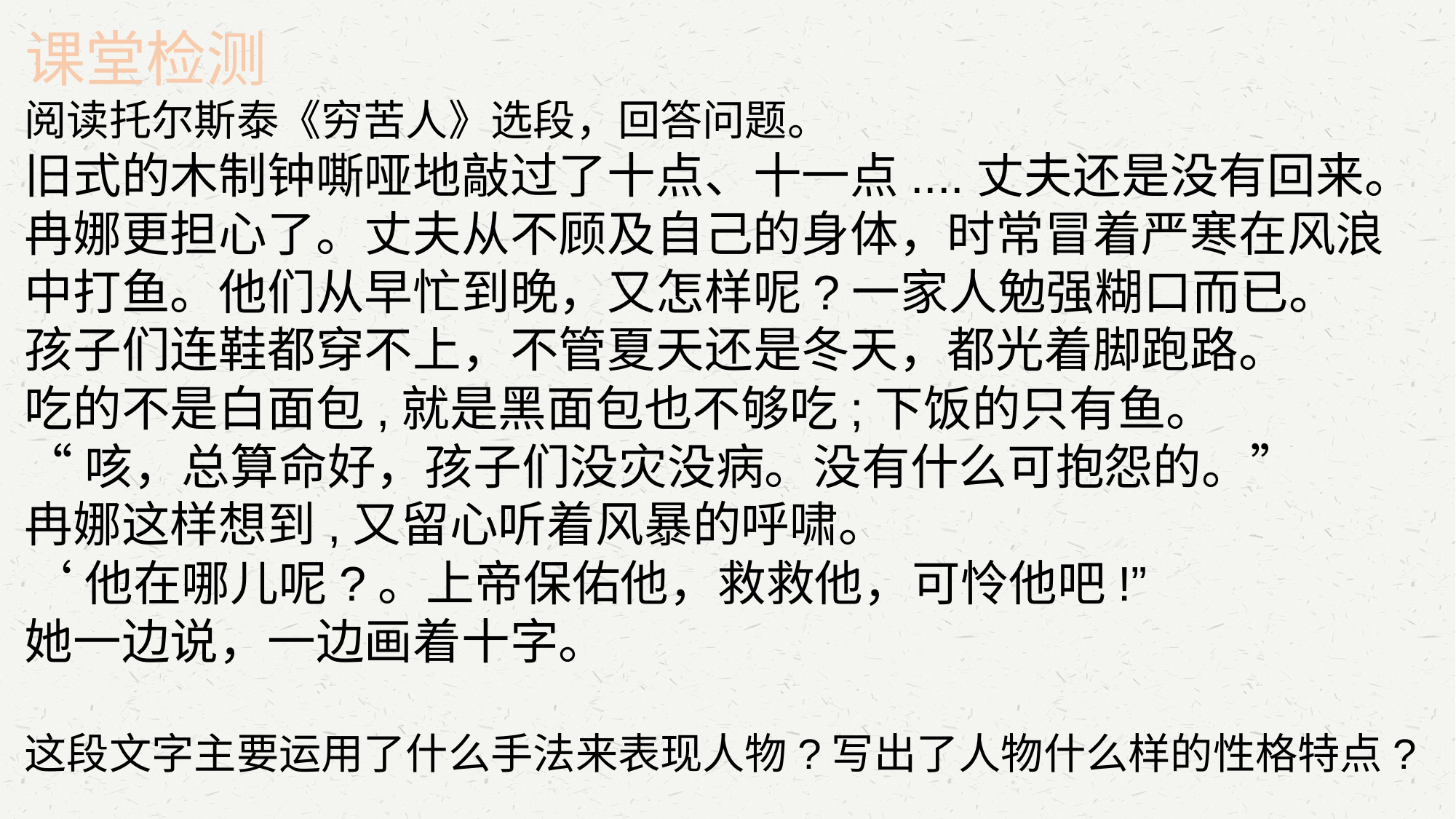

课堂检测
阅读托尔斯泰《穷苦人》选段，回答问题。
旧式的木制钟嘶哑地敲过了十点、十一点....丈夫还是没有回来。
冉娜更担心了。丈夫从不顾及自己的身体，时常冒着严寒在风浪中打鱼。他们从早忙到晚，又怎样呢?一家人勉强糊口而已。
孩子们连鞋都穿不上，不管夏天还是冬天，都光着脚跑路。
吃的不是白面包,就是黑面包也不够吃;下饭的只有鱼。
“咳，总算命好，孩子们没灾没病。没有什么可抱怨的。”
冉娜这样想到,又留心听着风暴的呼啸。
‘他在哪儿呢?。上帝保佑他，救救他，可怜他吧!”
她一边说，一边画着十字。

这段文字主要运用了什么手法来表现人物?写出了人物什么样的性格特点?